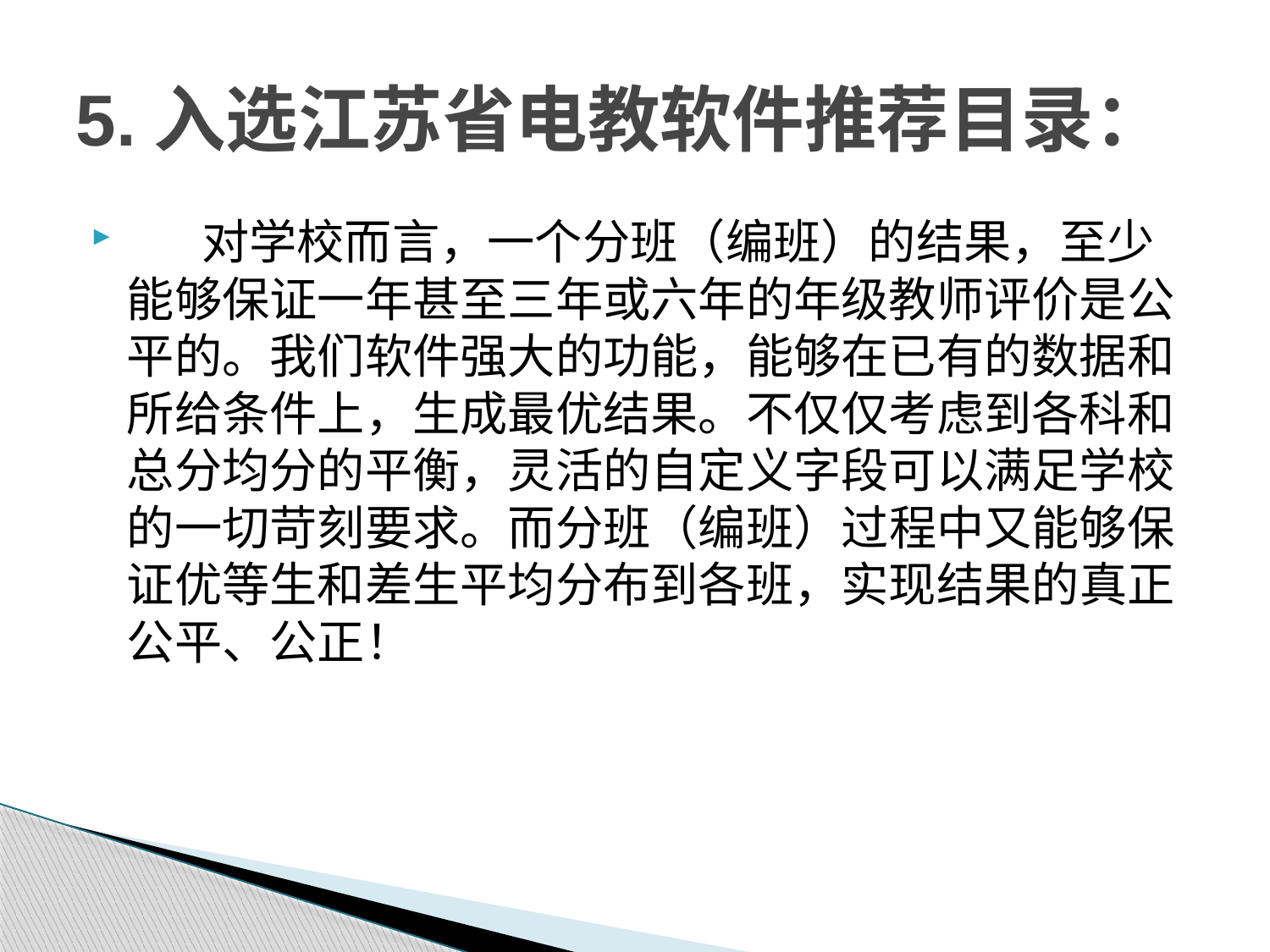

# 5.入选江苏省电教软件推荐目录：
      对学校而言，一个分班（编班）的结果，至少能够保证一年甚至三年或六年的年级教师评价是公平的。我们软件强大的功能，能够在已有的数据和所给条件上，生成最优结果。不仅仅考虑到各科和总分均分的平衡，灵活的自定义字段可以满足学校的一切苛刻要求。而分班（编班）过程中又能够保证优等生和差生平均分布到各班，实现结果的真正公平、公正！